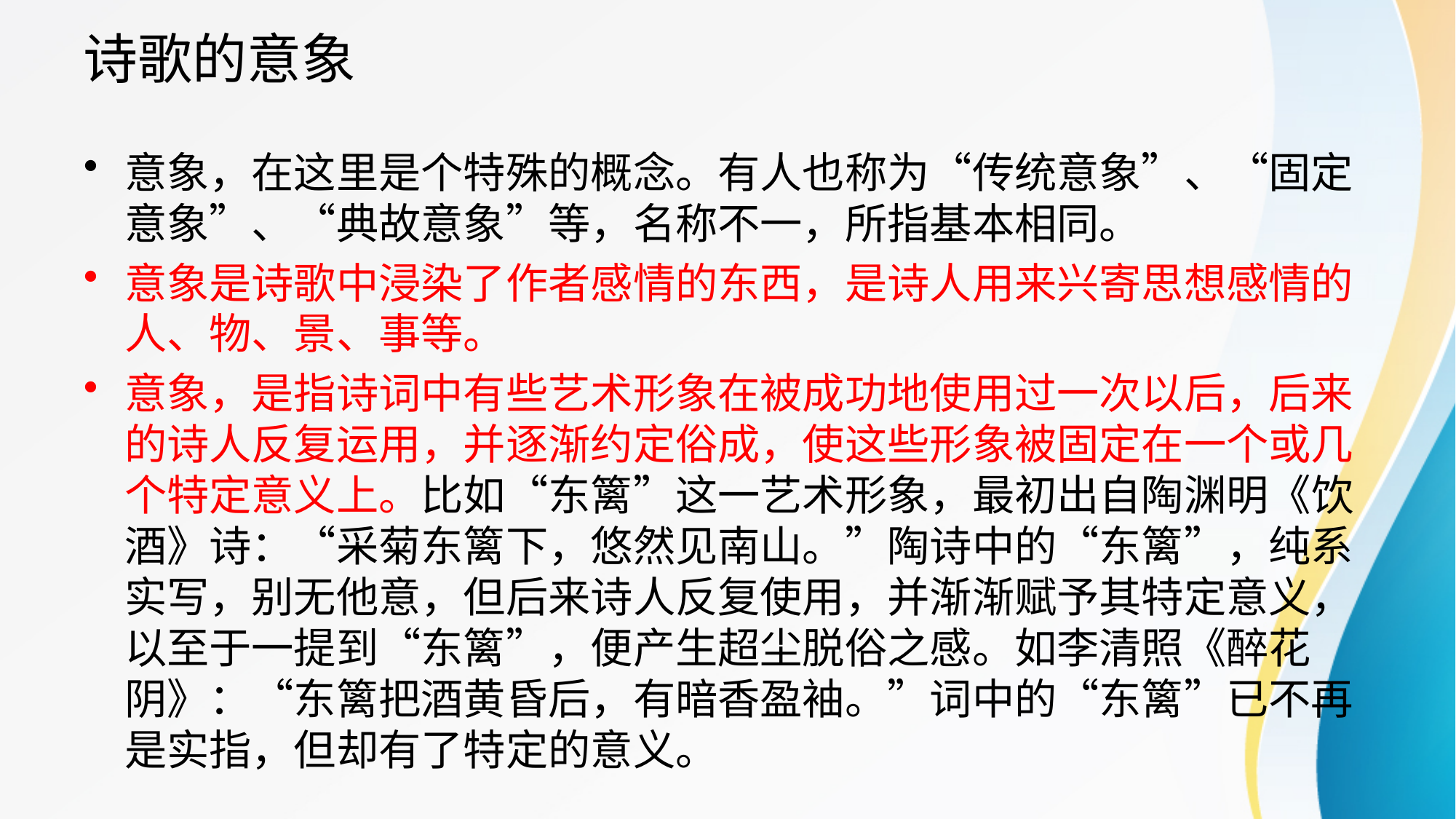

# 诗歌的意象
意象，在这里是个特殊的概念。有人也称为“传统意象”、“固定意象”、“典故意象”等，名称不一，所指基本相同。
意象是诗歌中浸染了作者感情的东西，是诗人用来兴寄思想感情的人、物、景、事等。
意象，是指诗词中有些艺术形象在被成功地使用过一次以后，后来的诗人反复运用，并逐渐约定俗成，使这些形象被固定在一个或几个特定意义上。比如“东篱”这一艺术形象，最初出自陶渊明《饮酒》诗：“采菊东篱下，悠然见南山。”陶诗中的“东篱”，纯系实写，别无他意，但后来诗人反复使用，并渐渐赋予其特定意义，以至于一提到“东篱”，便产生超尘脱俗之感。如李清照《醉花阴》：“东篱把酒黄昏后，有暗香盈袖。”词中的“东篱”已不再是实指，但却有了特定的意义。